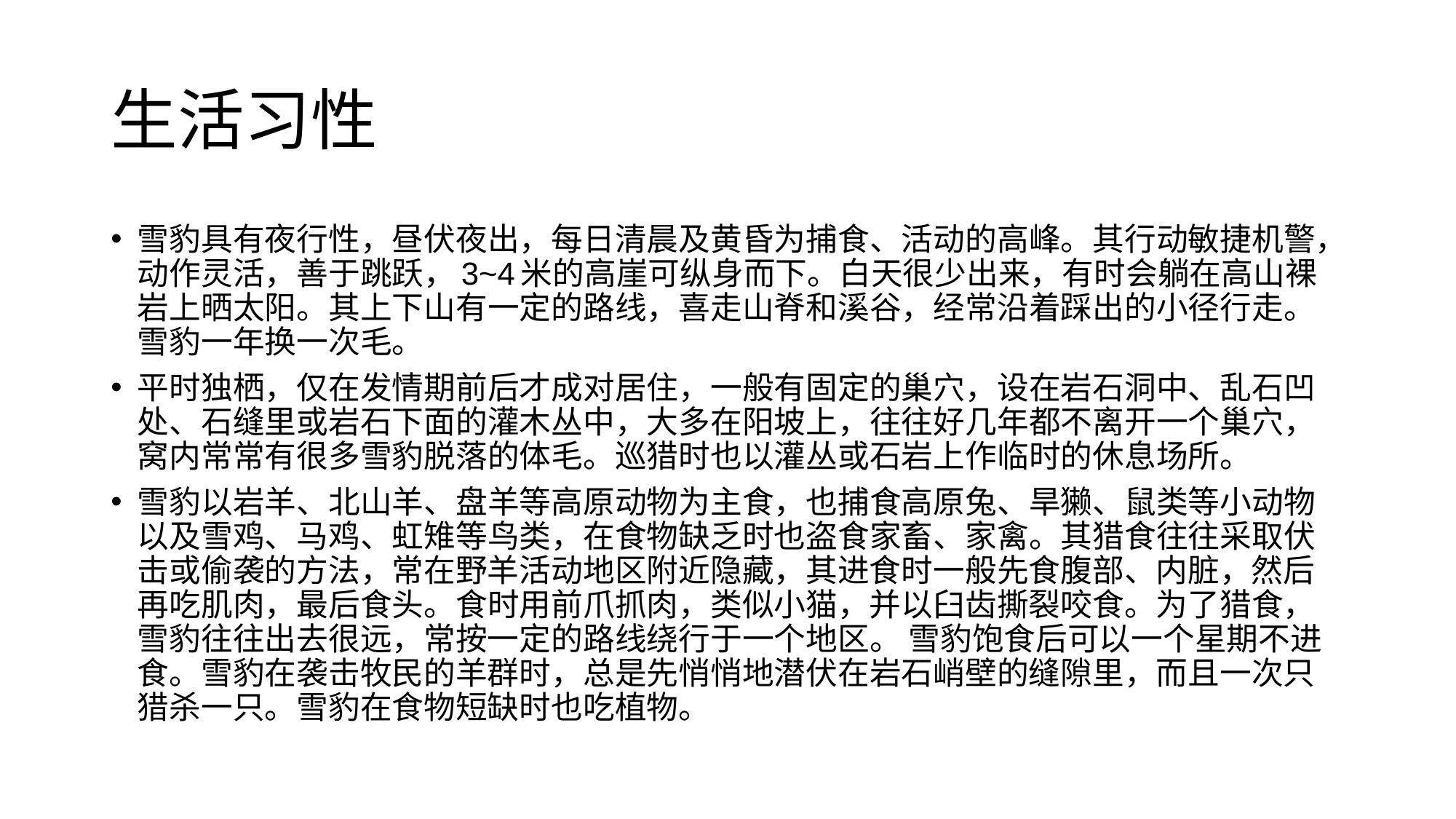

# 生活习性
雪豹具有夜行性，昼伏夜出，每日清晨及黄昏为捕食、活动的高峰。其行动敏捷机警，动作灵活，善于跳跃，3~4米的高崖可纵身而下。白天很少出来，有时会躺在高山裸岩上晒太阳。其上下山有一定的路线，喜走山脊和溪谷，经常沿着踩出的小径行走。雪豹一年换一次毛。
平时独栖，仅在发情期前后才成对居住，一般有固定的巢穴，设在岩石洞中、乱石凹处、石缝里或岩石下面的灌木丛中，大多在阳坡上，往往好几年都不离开一个巢穴，窝内常常有很多雪豹脱落的体毛。巡猎时也以灌丛或石岩上作临时的休息场所。
雪豹以岩羊、北山羊、盘羊等高原动物为主食，也捕食高原兔、旱獭、鼠类等小动物以及雪鸡、马鸡、虹雉等鸟类，在食物缺乏时也盗食家畜、家禽。其猎食往往采取伏击或偷袭的方法，常在野羊活动地区附近隐藏，其进食时一般先食腹部、内脏，然后再吃肌肉，最后食头。食时用前爪抓肉，类似小猫，并以臼齿撕裂咬食。为了猎食，雪豹往往出去很远，常按一定的路线绕行于一个地区。 雪豹饱食后可以一个星期不进食。雪豹在袭击牧民的羊群时，总是先悄悄地潜伏在岩石峭壁的缝隙里，而且一次只猎杀一只。雪豹在食物短缺时也吃植物。